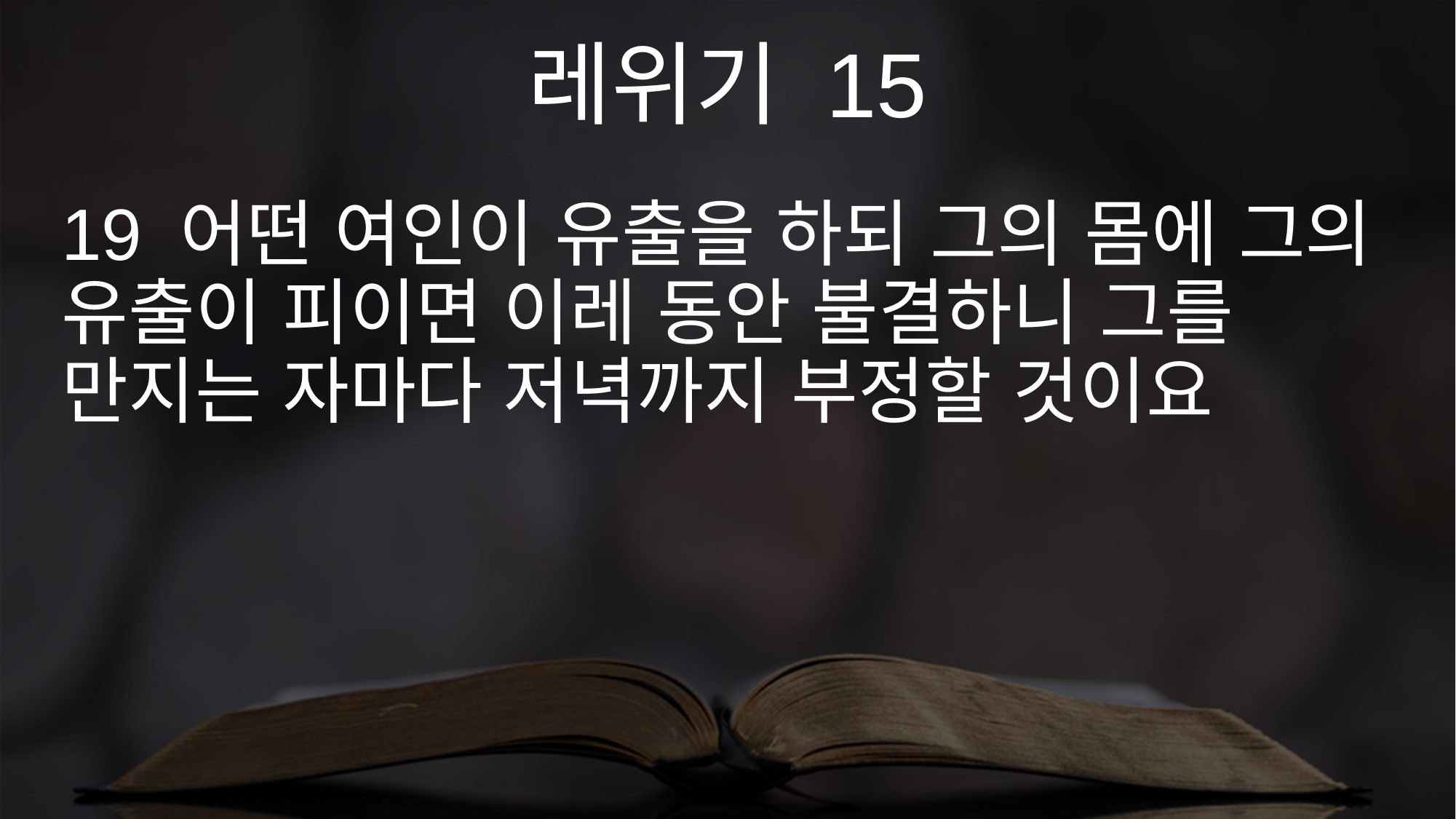

레위기 15
19 어떤 여인이 유출을 하되 그의 몸에 그의 유출이 피이면 이레 동안 불결하니 그를 만지는 자마다 저녁까지 부정할 것이요